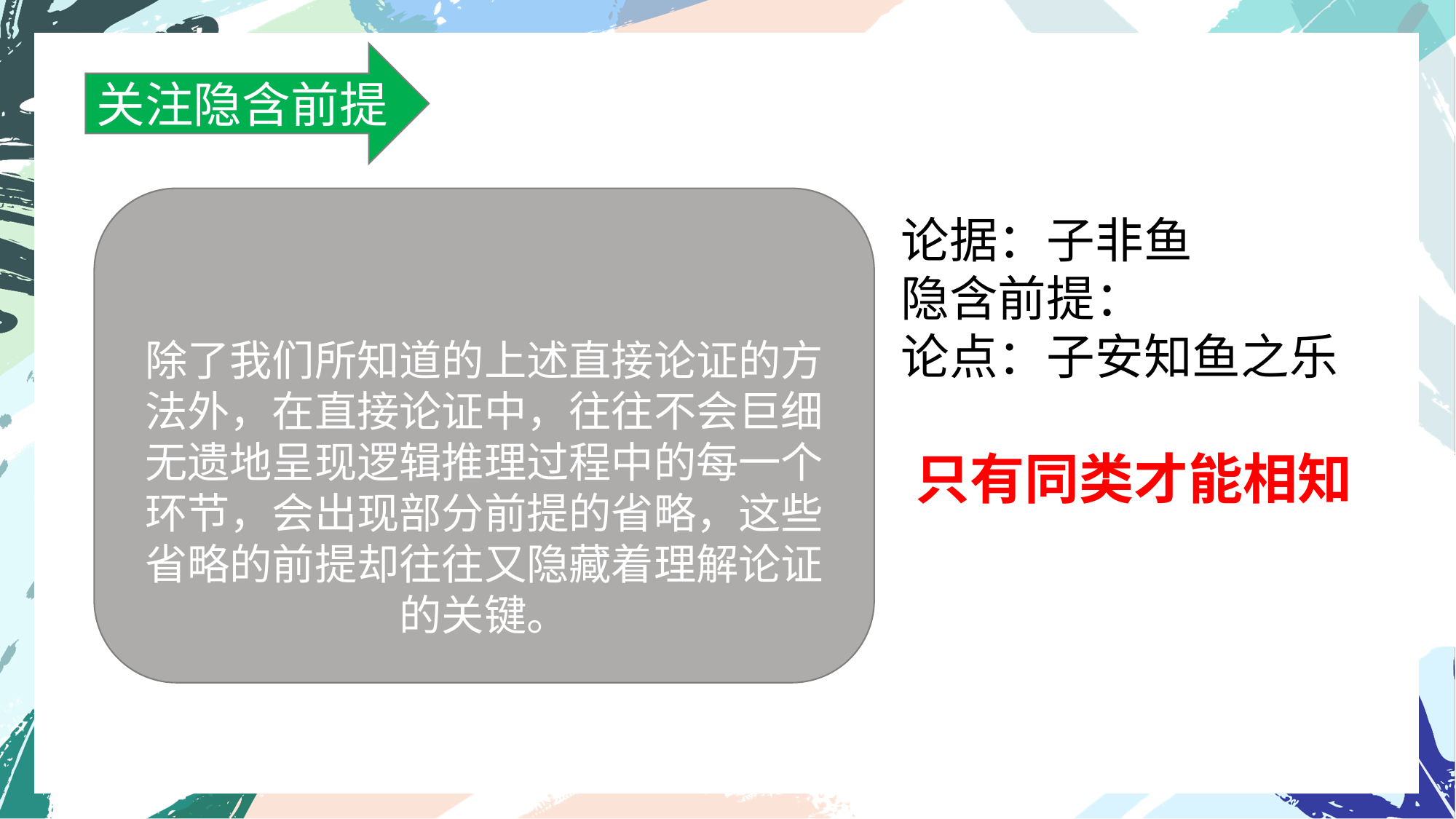

关注隐含前提

除了我们所知道的上述直接论证的方法外，在直接论证中，往往不会巨细无遗地呈现逻辑推理过程中的每一个环节，会出现部分前提的省略，这些省略的前提却往往又隐藏着理解论证的关键。
论据：子非鱼
隐含前提：
论点：子安知鱼之乐
只有同类才能相知